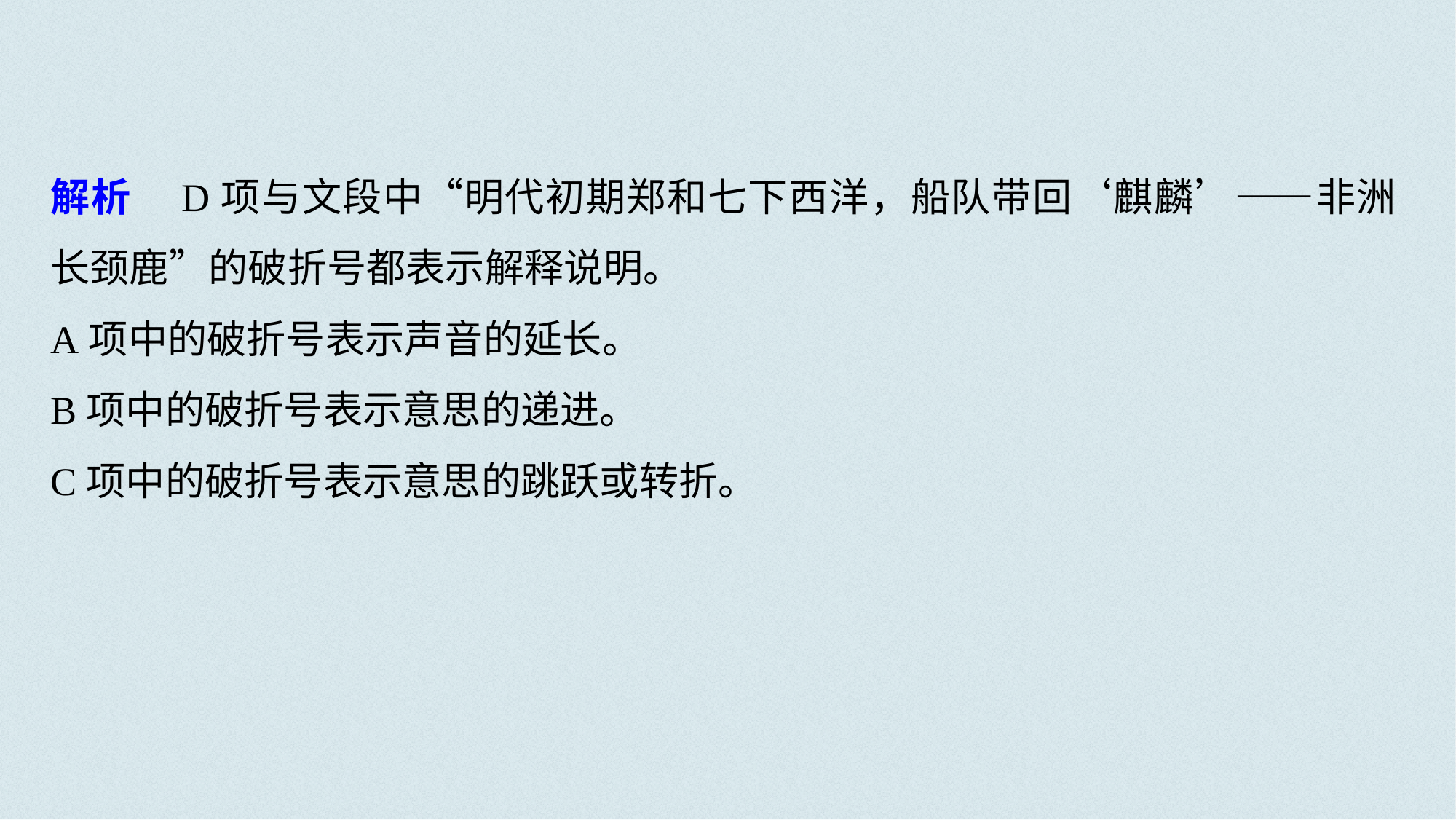

解析　D项与文段中“明代初期郑和七下西洋，船队带回‘麒麟’——非洲长颈鹿”的破折号都表示解释说明。
A项中的破折号表示声音的延长。
B项中的破折号表示意思的递进。
C项中的破折号表示意思的跳跃或转折。